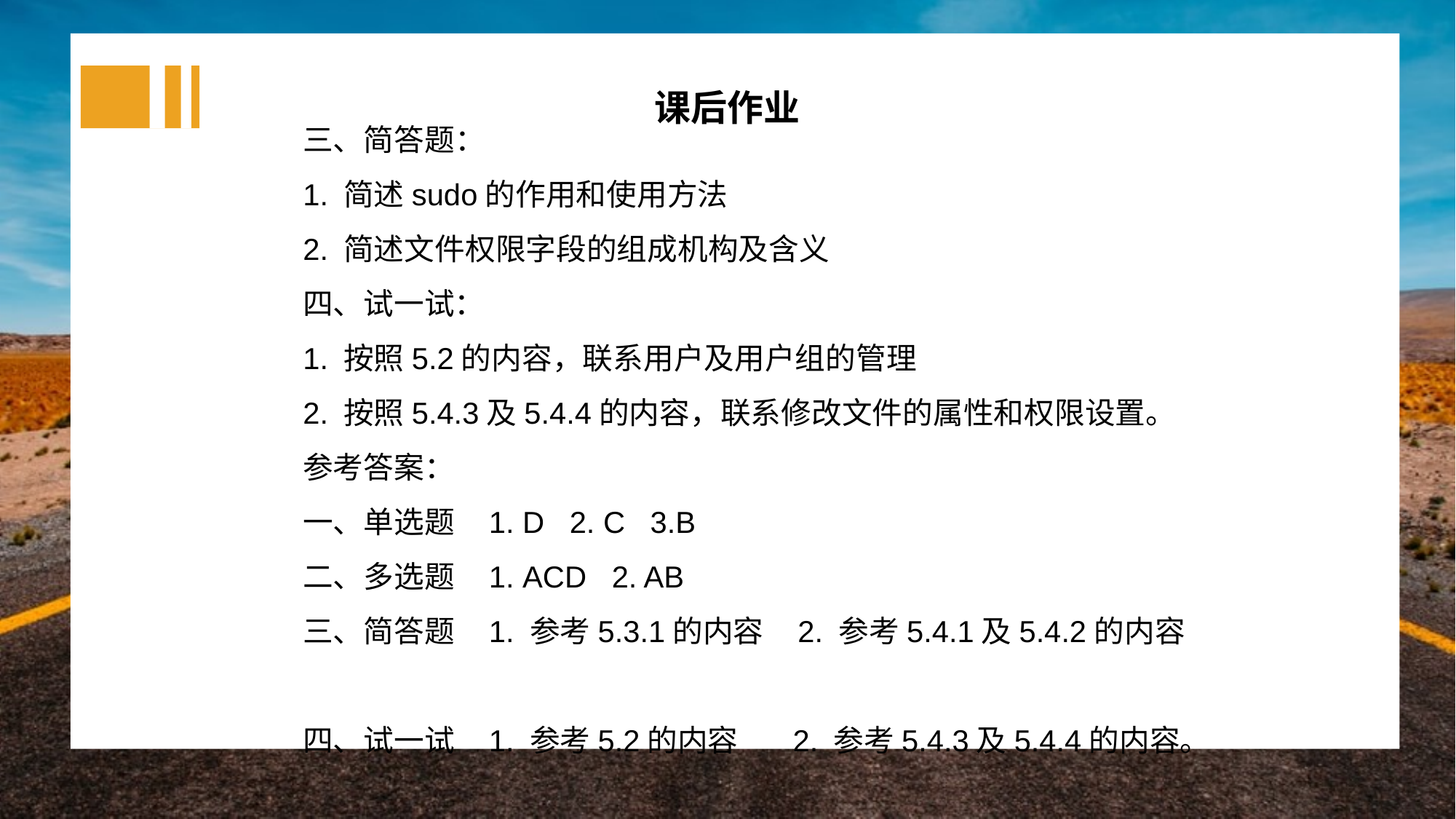

课后作业
三、简答题：
1. 简述sudo的作用和使用方法
2. 简述文件权限字段的组成机构及含义
四、试一试：
1. 按照5.2的内容，联系用户及用户组的管理
2. 按照5.4.3及5.4.4的内容，联系修改文件的属性和权限设置。
参考答案：
一、单选题    1. D   2. C   3.B
二、多选题    1. ACD   2. AB
三、简答题    1. 参考5.3.1的内容    2. 参考5.4.1及5.4.2的内容
四、试一试    1. 参考5.2的内容       2. 参考5.4.3及5.4.4的内容。